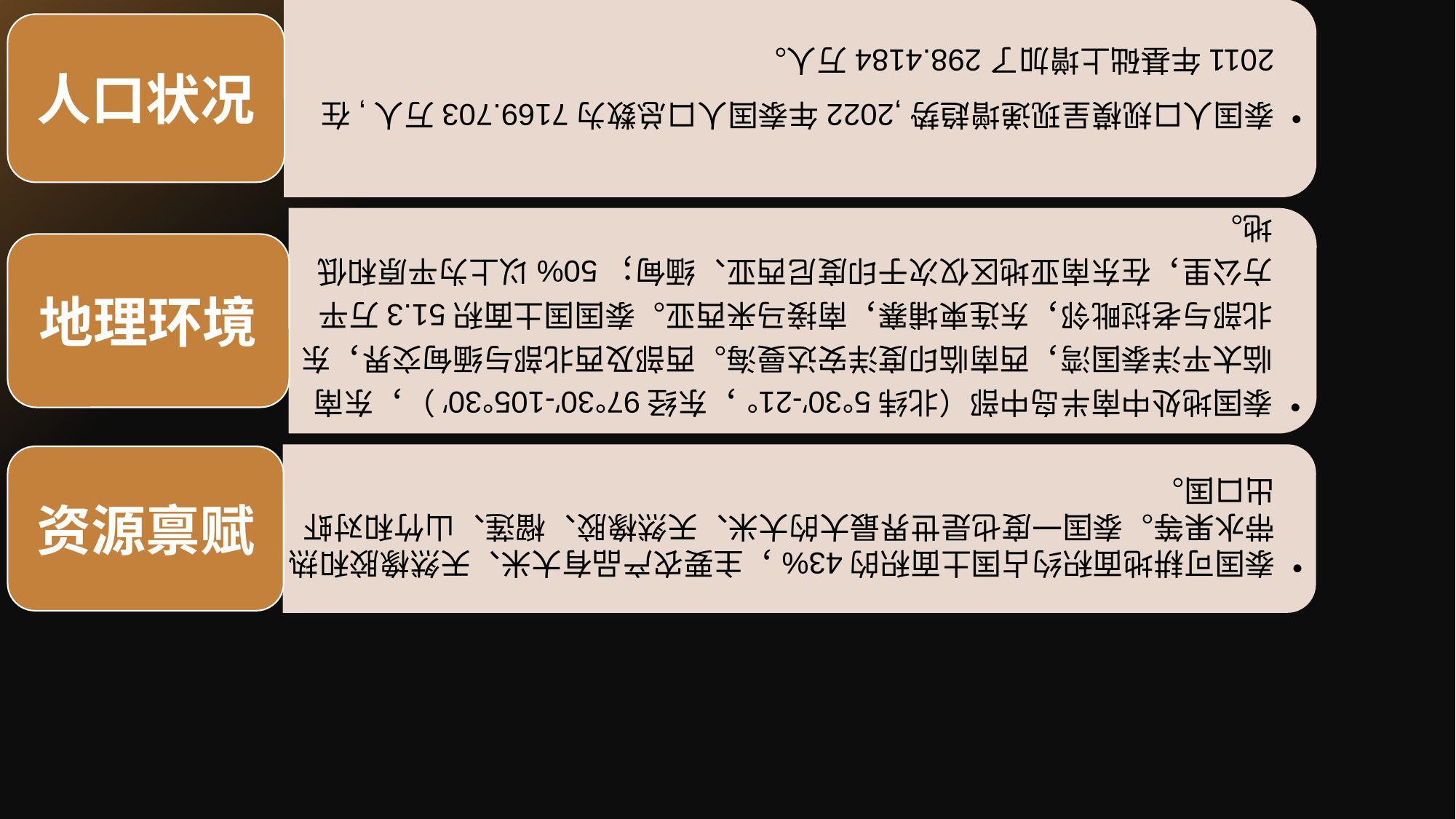

# 一、基本情况
泰国人口规模呈现递增趋势,2022年泰国人口总数为7169.703万人,在2011年基础上增加了298.4184万人。
人口状况
泰国地处中南半岛中部（北纬5°30′-21°，东经97°30′-105°30′），东南临太平洋泰国湾，西南临印度洋安达曼海。西部及西北部与缅甸交界，东北部与老挝毗邻，东连柬埔寨，南接马来西亚。泰国国土面积51.3万平方公里，在东南亚地区仅次于印度尼西亚、缅甸；50%以上为平原和低地。
地理环境
泰国可耕地面积约占国土面积的43%，主要农产品有大米、天然橡胶和热带水果等。泰国一度也是世界最大的大米、天然橡胶、榴莲、山竹和对虾出口国。
资源禀赋